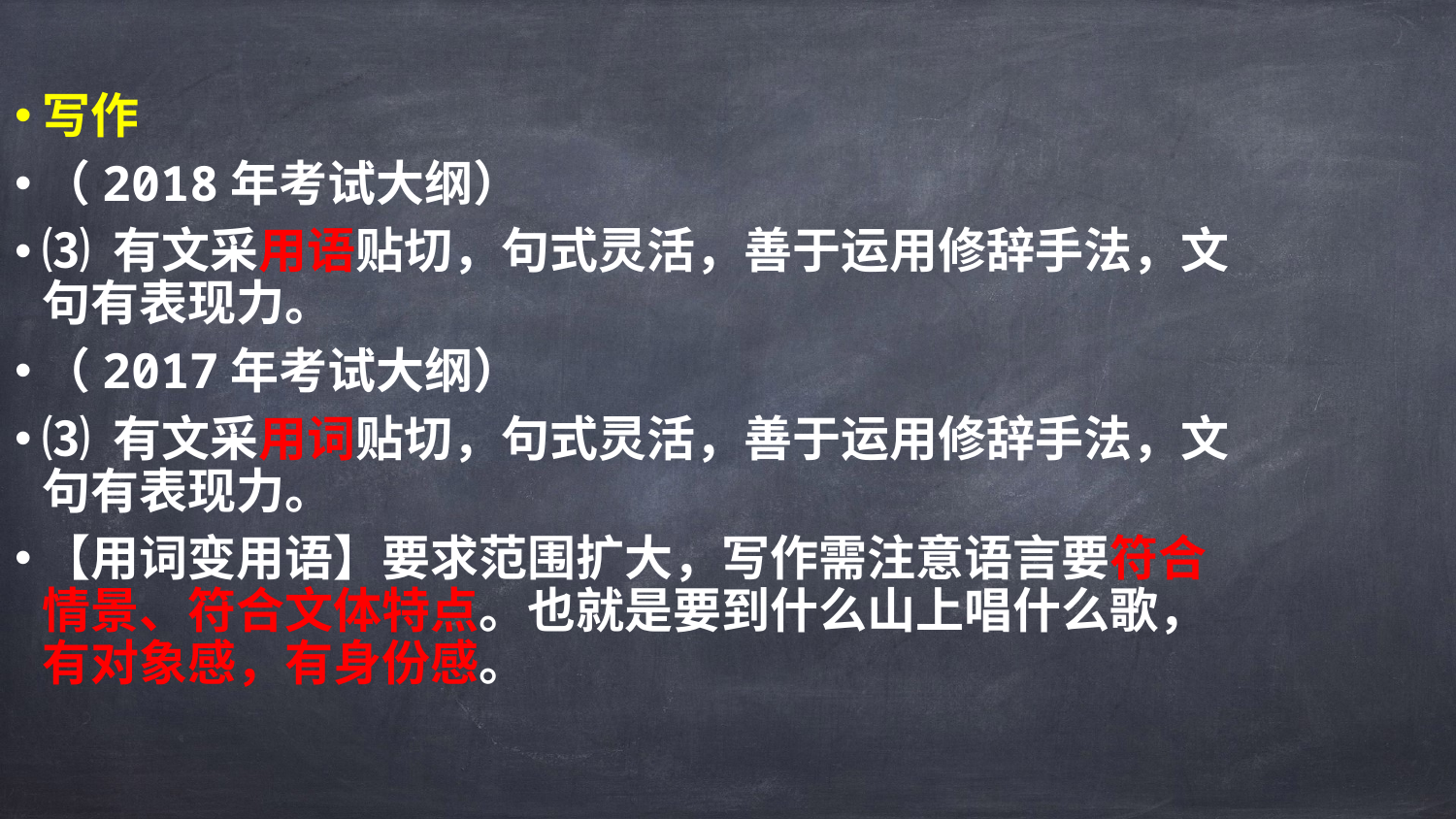

写作
（2018年考试大纲）
⑶ 有文采用语贴切，句式灵活，善于运用修辞手法，文句有表现力。
（2017年考试大纲）
⑶ 有文采用词贴切，句式灵活，善于运用修辞手法，文句有表现力。
【用词变用语】要求范围扩大，写作需注意语言要符合情景、符合文体特点。也就是要到什么山上唱什么歌，有对象感，有身份感。